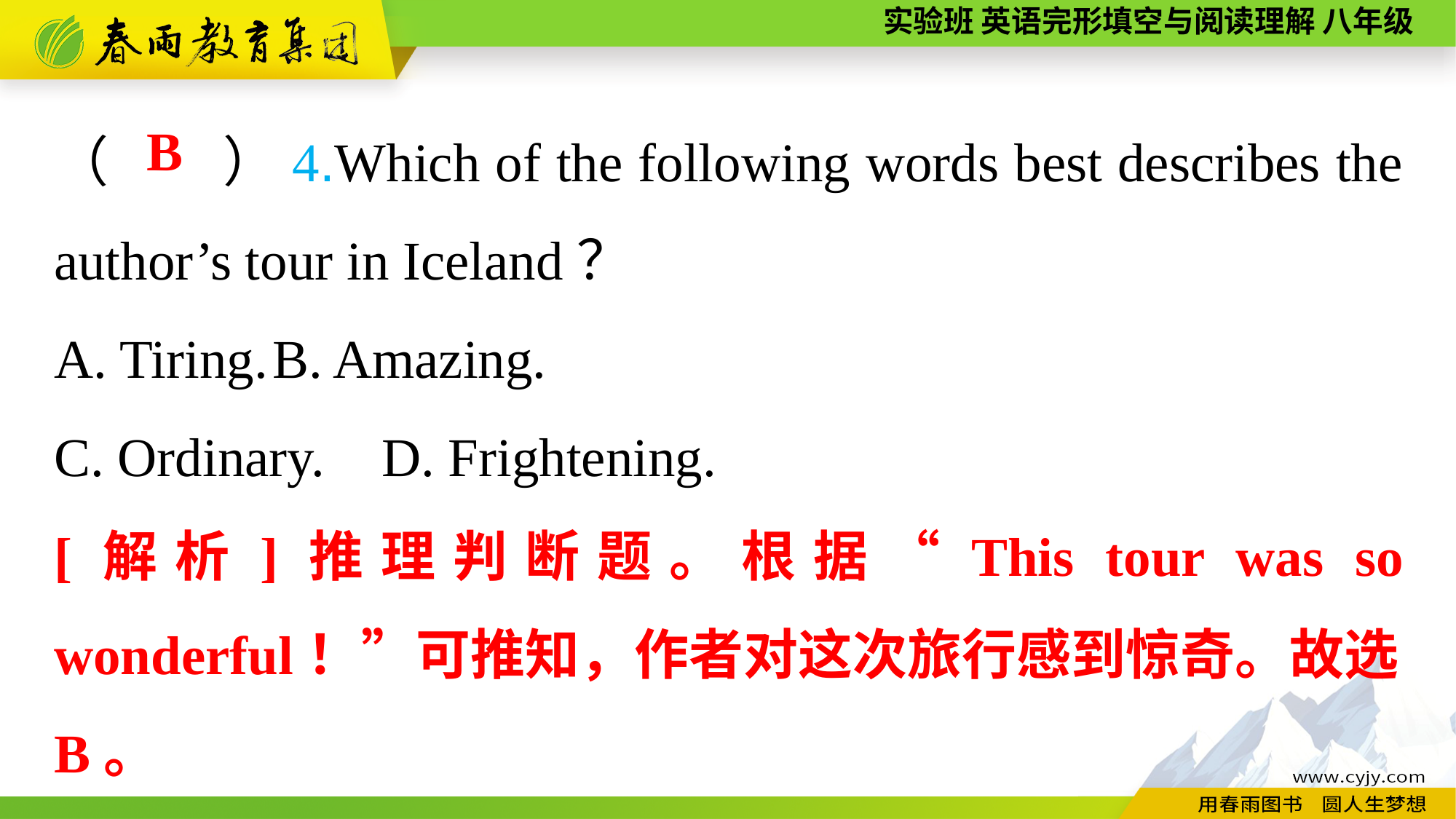

（　　）4.Which of the following words best describes the author’s tour in Iceland？
A. Tiring.	B. Amazing.
C. Ordinary.	D. Frightening.
B
[解析]推理判断题。根据“This tour was so wonderful！”可推知，作者对这次旅行感到惊奇。故选B。